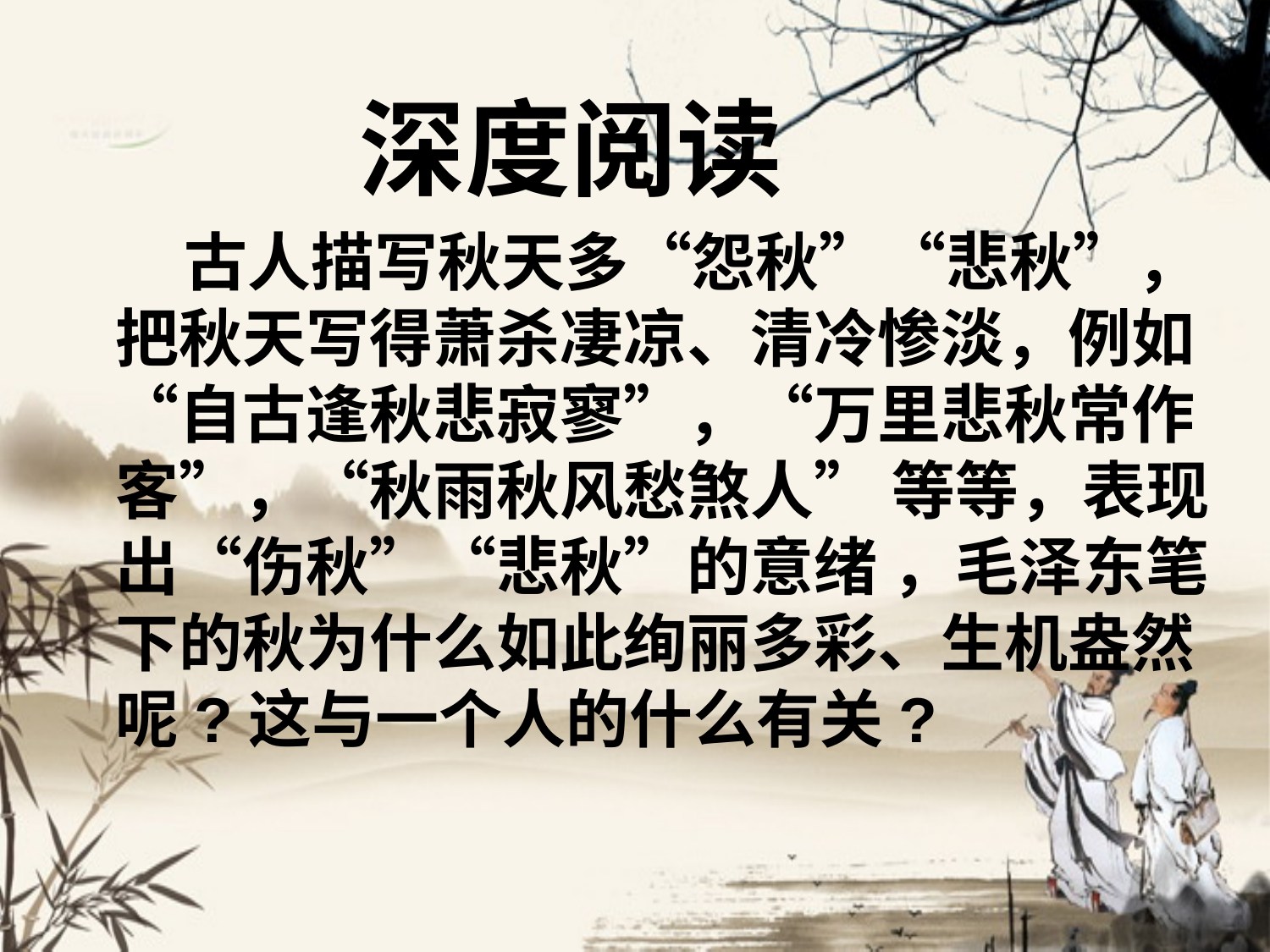

深度阅读
     古人描写秋天多“怨秋”“悲秋”，把秋天写得萧杀凄凉、清冷惨淡，例如“自古逢秋悲寂寥”，“万里悲秋常作客”，“秋雨秋风愁煞人” 等等，表现出“伤秋”“悲秋”的意绪 ，毛泽东笔下的秋为什么如此绚丽多彩、生机盎然呢?这与一个人的什么有关?